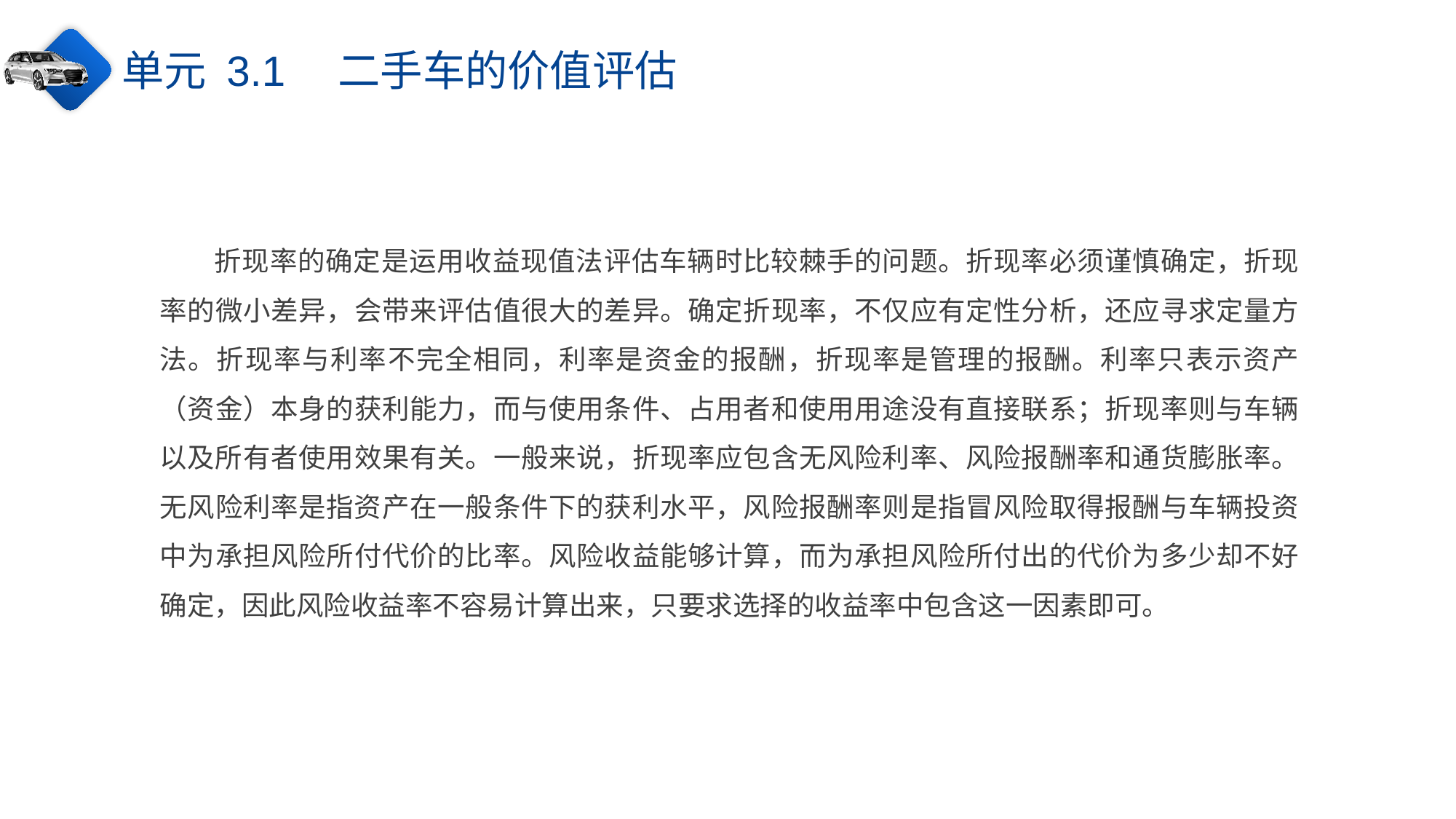

单元 3.1　二手车的价值评估
折现率的确定是运用收益现值法评估车辆时比较棘手的问题。折现率必须谨慎确定，折现率的微小差异，会带来评估值很大的差异。确定折现率，不仅应有定性分析，还应寻求定量方法。折现率与利率不完全相同，利率是资金的报酬，折现率是管理的报酬。利率只表示资产（资金）本身的获利能力，而与使用条件、占用者和使用用途没有直接联系；折现率则与车辆以及所有者使用效果有关。一般来说，折现率应包含无风险利率、风险报酬率和通货膨胀率。无风险利率是指资产在一般条件下的获利水平，风险报酬率则是指冒风险取得报酬与车辆投资中为承担风险所付代价的比率。风险收益能够计算，而为承担风险所付出的代价为多少却不好确定，因此风险收益率不容易计算出来，只要求选择的收益率中包含这一因素即可。